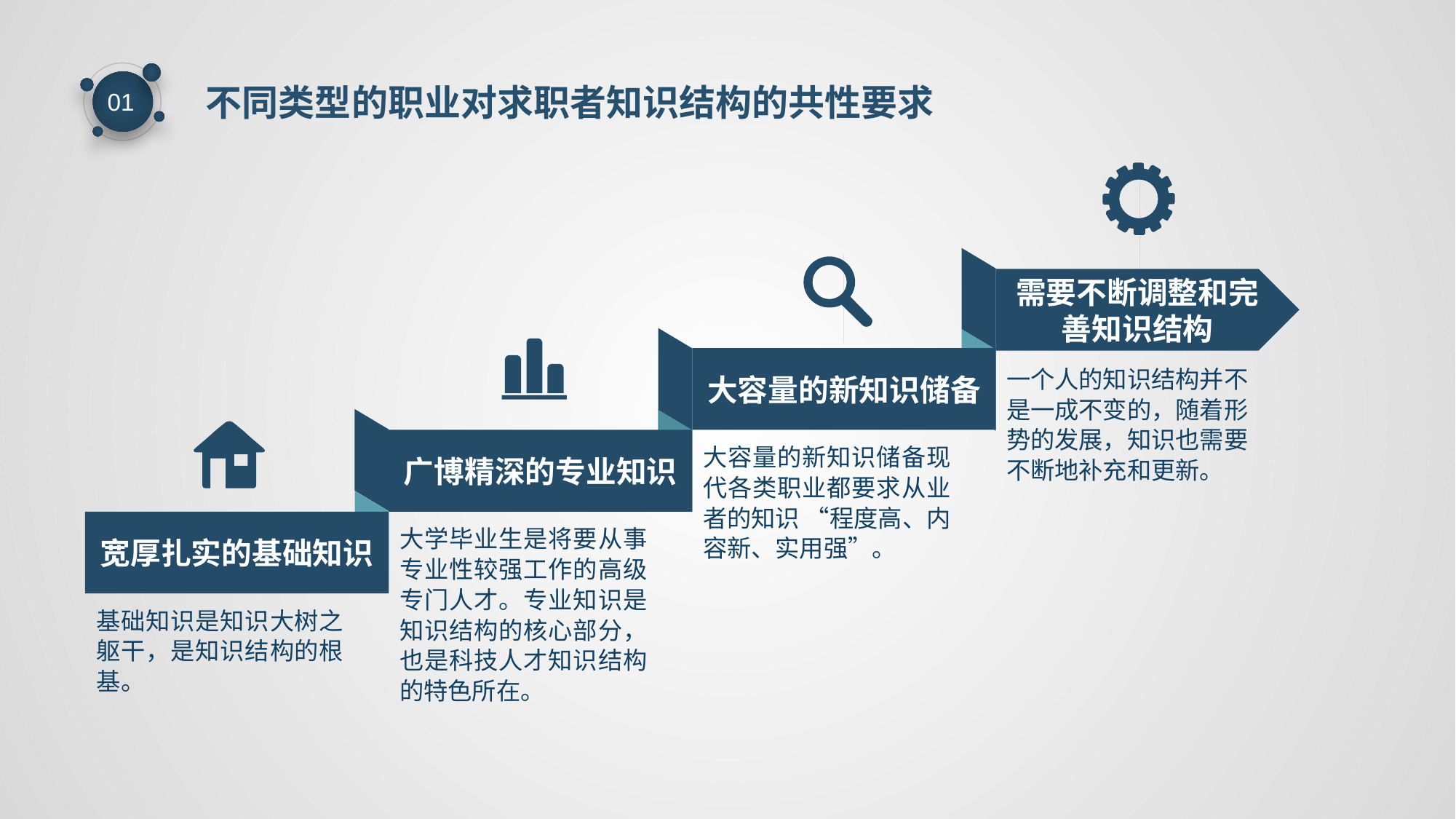

不同类型的职业对求职者知识结构的共性要求
01

需要不断调整和完善知识结构

大容量的新知识储备

广博精深的专业知识

一个人的知识结构并不是一成不变的，随着形势的发展，知识也需要不断地补充和更新。

宽厚扎实的基础知识

大容量的新知识储备现代各类职业都要求从业者的知识 “程度高、内容新、实用强”。
大学毕业生是将要从事专业性较强工作的高级专门人才。专业知识是知识结构的核心部分，也是科技人才知识结构的特色所在。

基础知识是知识大树之躯干，是知识结构的根基。